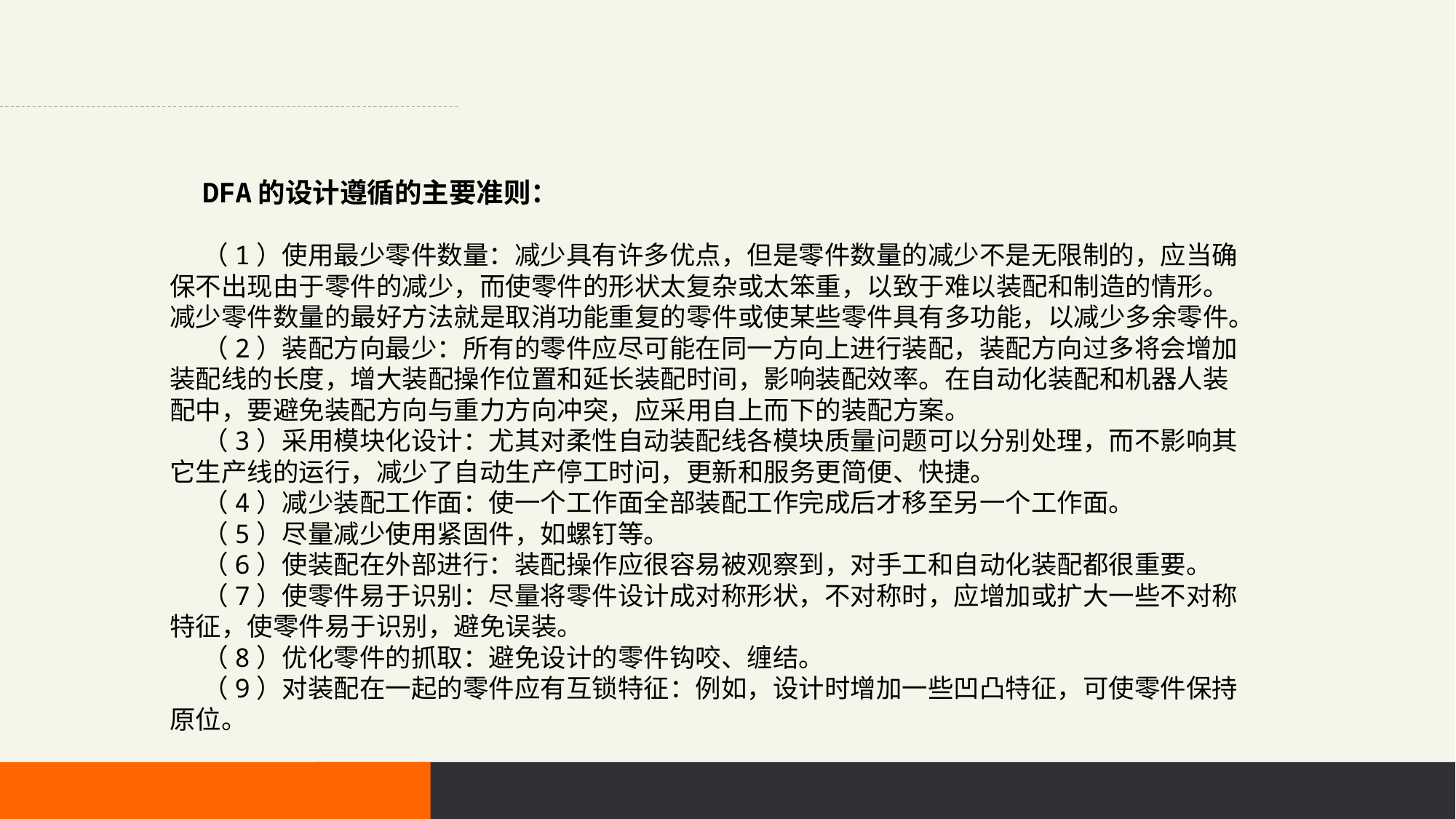

DFA的设计遵循的主要准则：

（1）使用最少零件数量：减少具有许多优点，但是零件数量的减少不是无限制的，应当确保不出现由于零件的减少，而使零件的形状太复杂或太笨重，以致于难以装配和制造的情形。减少零件数量的最好方法就是取消功能重复的零件或使某些零件具有多功能，以减少多余零件。（2）装配方向最少：所有的零件应尽可能在同一方向上进行装配，装配方向过多将会增加装配线的长度，增大装配操作位置和延长装配时间，影响装配效率。在自动化装配和机器人装配中，要避免装配方向与重力方向冲突，应采用自上而下的装配方案。（3）采用模块化设计：尤其对柔性自动装配线各模块质量问题可以分别处理，而不影响其它生产线的运行，减少了自动生产停工时问，更新和服务更简便、快捷。（4）减少装配工作面：使一个工作面全部装配工作完成后才移至另一个工作面。（5）尽量减少使用紧固件，如螺钉等。（6）使装配在外部进行：装配操作应很容易被观察到，对手工和自动化装配都很重要。（7）使零件易于识别：尽量将零件设计成对称形状，不对称时，应增加或扩大一些不对称特征，使零件易于识别，避免误装。（8）优化零件的抓取：避免设计的零件钩咬、缠结。（9）对装配在一起的零件应有互锁特征：例如，设计时增加一些凹凸特征，可使零件保持原位。